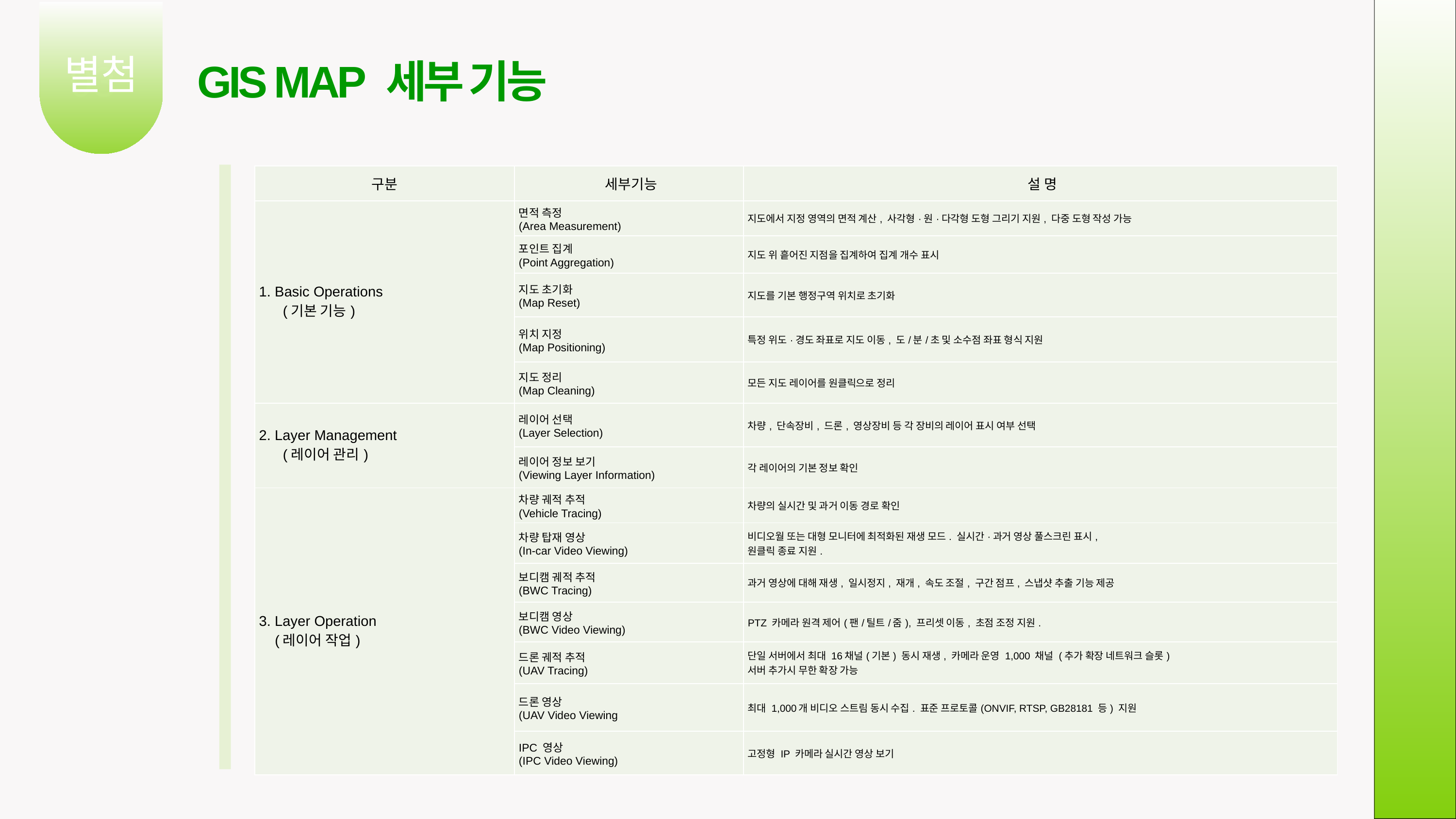

별첨
GIS MAP 세부 기능
03

| 구분 | 세부기능 | 설 명 |
| --- | --- | --- |
| 1. Basic Operations (기본 기능) | 면적 측정 (Area Measurement) | 지도에서 지정 영역의 면적 계산, 사각형·원·다각형 도형 그리기 지원, 다중 도형 작성 가능 |
|  | 포인트 집계 (Point Aggregation) | 지도 위 흩어진 지점을 집계하여 집계 개수 표시 |
|  | 지도 초기화 (Map Reset) | 지도를 기본 행정구역 위치로 초기화 |
|  | 위치 지정 (Map Positioning) | 특정 위도·경도 좌표로 지도 이동, 도/분/초 및 소수점 좌표 형식 지원 |
|  | 지도 정리 (Map Cleaning) | 모든 지도 레이어를 원클릭으로 정리 |
| 2. Layer Management (레이어 관리) | 레이어 선택 (Layer Selection) | 차량, 단속장비, 드론, 영상장비 등 각 장비의 레이어 표시 여부 선택 |
|  | 레이어 정보 보기 (Viewing Layer Information) | 각 레이어의 기본 정보 확인 |
| 3. Layer Operation (레이어 작업) | 차량 궤적 추적 (Vehicle Tracing) | 차량의 실시간 및 과거 이동 경로 확인 |
|  | 차량 탑재 영상 (In-car Video Viewing) | 비디오월 또는 대형 모니터에 최적화된 재생 모드. 실시간·과거 영상 풀스크린 표시, 원클릭 종료 지원. |
|  | 보디캠 궤적 추적 (BWC Tracing) | 과거 영상에 대해 재생, 일시정지, 재개, 속도 조절, 구간 점프, 스냅샷 추출 기능 제공 |
|  | 보디캠 영상 (BWC Video Viewing) | PTZ 카메라 원격 제어(팬/틸트/줌), 프리셋 이동, 초점 조정 지원. |
|  | 드론 궤적 추적 (UAV Tracing) | 단일 서버에서 최대 16채널(기본) 동시 재생, 카메라 운영 1,000 채널 (추가 확장 네트워크 슬롯) 서버 추가시 무한 확장 가능 |
|  | 드론 영상 (UAV Video Viewing | 최대 1,000개 비디오 스트림 동시 수집. 표준 프로토콜(ONVIF, RTSP, GB28181 등) 지원 |
|  | IPC 영상 (IPC Video Viewing) | 고정형 IP 카메라 실시간 영상 보기 |